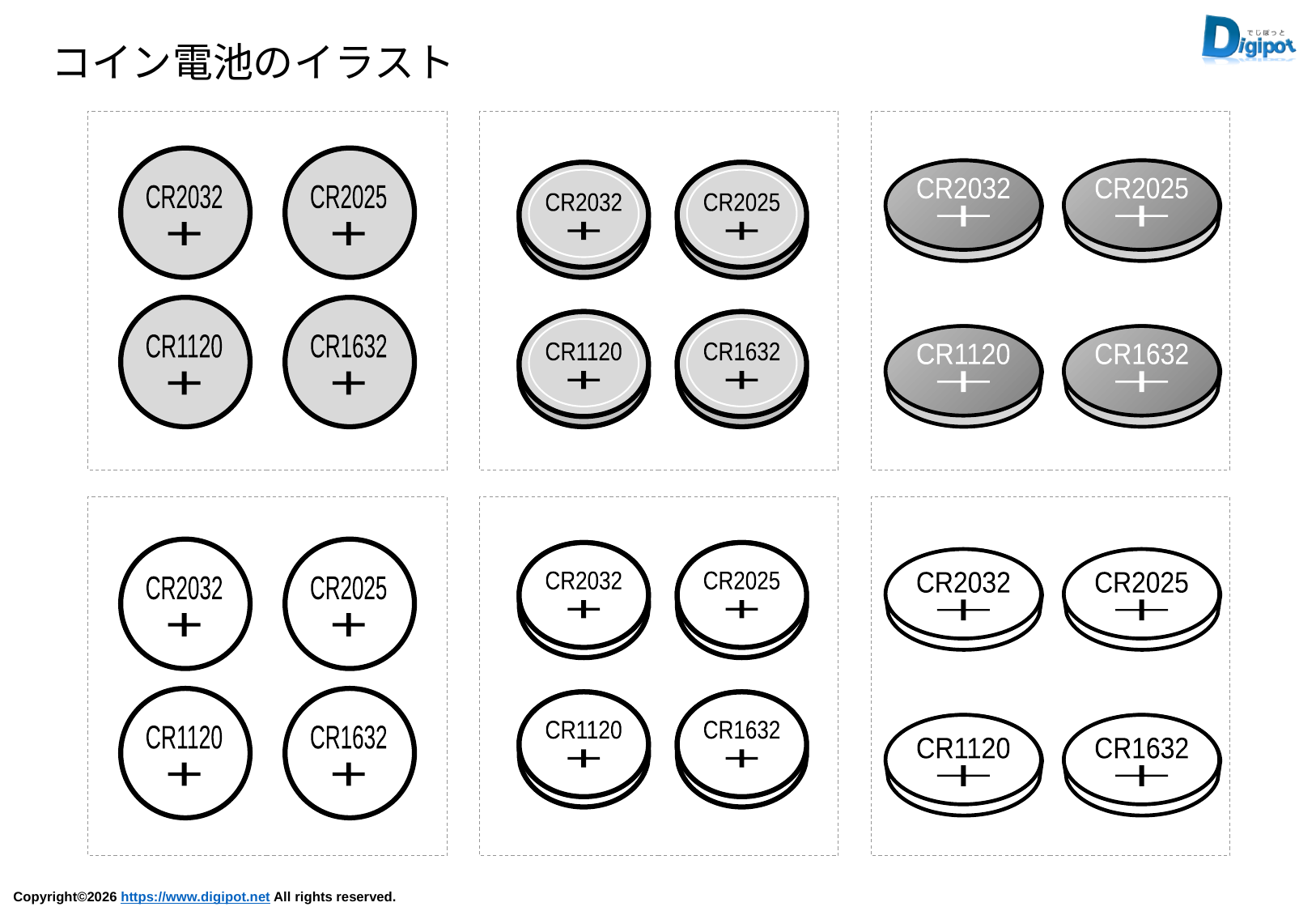

コイン電池のイラスト

CR2032
+

CR2025
+

CR2032
＋

CR2025
＋

CR2032
+

CR2025
+

CR1120
+

CR1632
+

CR1120
+

CR1632
+

CR1120
＋

CR1632
＋

CR2032
+

CR2025
+

CR2032
+

CR2025
+

CR2032
＋

CR2025
＋

CR1120
+

CR1632
+

CR1120
+

CR1632
+

CR1120
＋

CR1632
＋